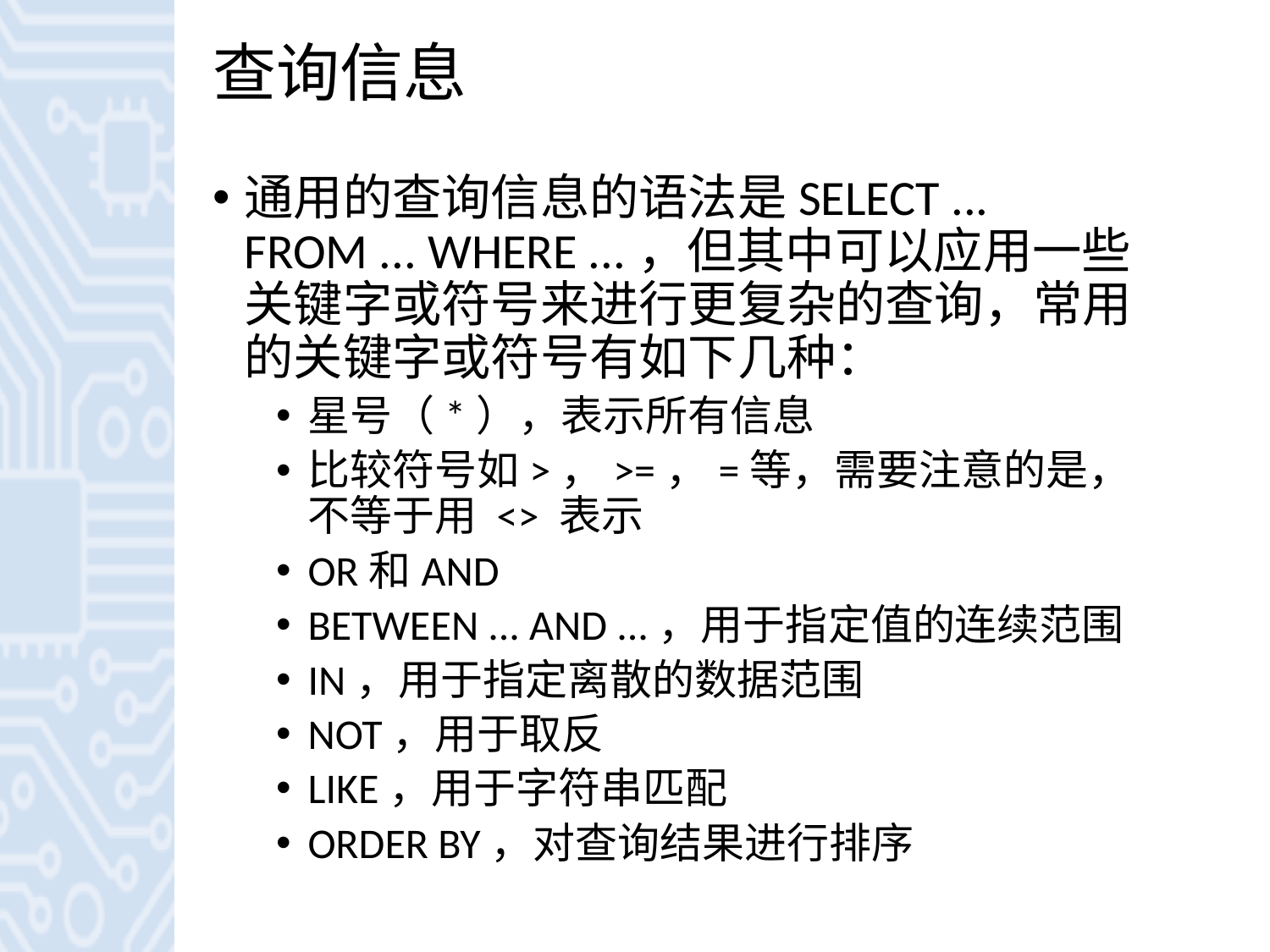

# 查询信息
通用的查询信息的语法是SELECT ... FROM ... WHERE ...，但其中可以应用一些关键字或符号来进行更复杂的查询，常用的关键字或符号有如下几种：
星号（*），表示所有信息
比较符号如>，>=，=等，需要注意的是，不等于用 <> 表示
OR和AND
BETWEEN ... AND ...，用于指定值的连续范围
IN，用于指定离散的数据范围
NOT，用于取反
LIKE，用于字符串匹配
ORDER BY，对查询结果进行排序